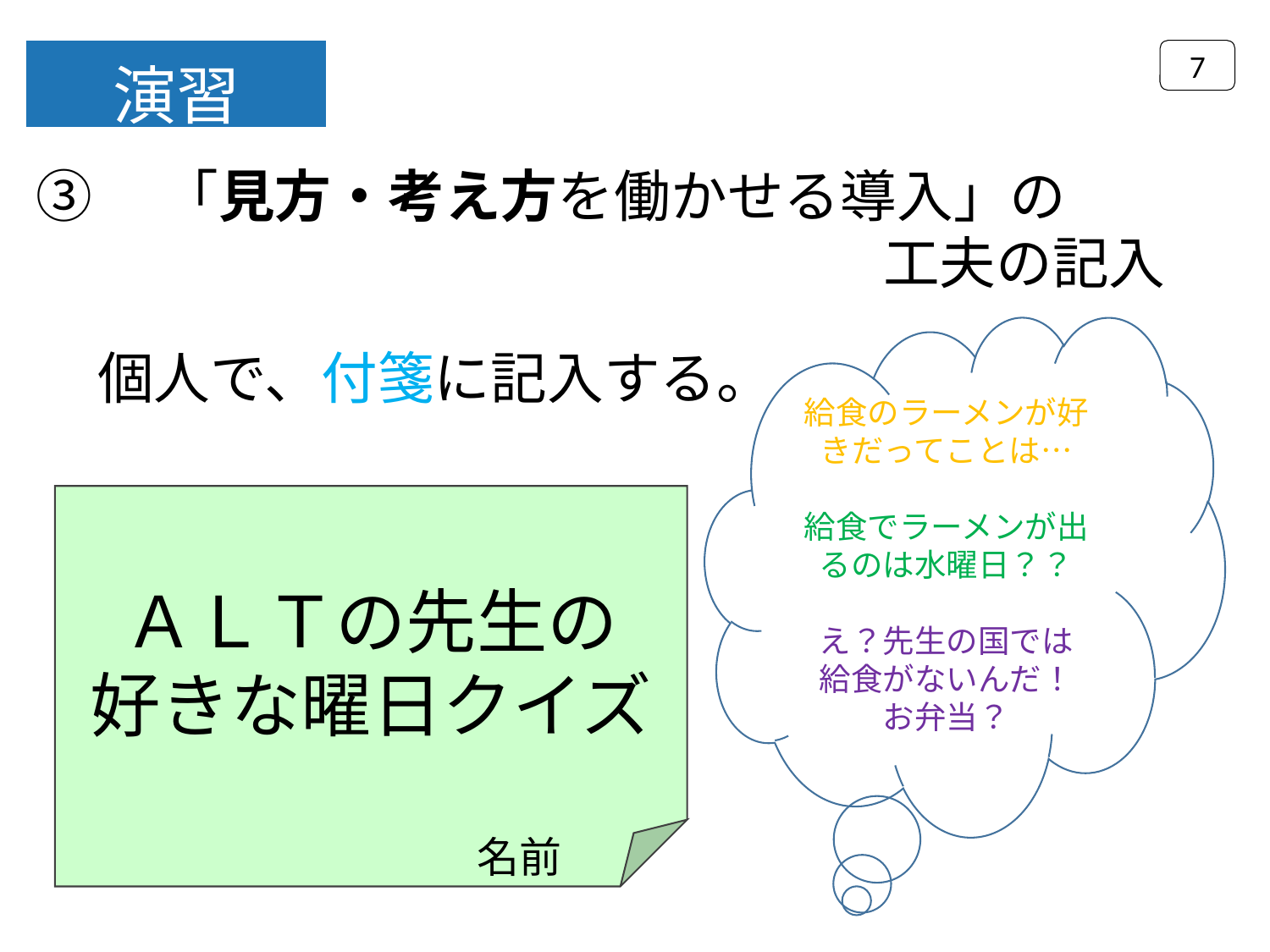

7
演習
③　「見方・考え方を働かせる導入」の
　　　　　　　　　　　　　　　工夫の記入
給食のラーメンが好きだってことは…

給食でラーメンが出るのは水曜日？？

え？先生の国では
給食がないんだ！
お弁当？
個人で、付箋に記入する。

ＡＬＴの先生の
好きな曜日クイズ

　　　　　　　名前